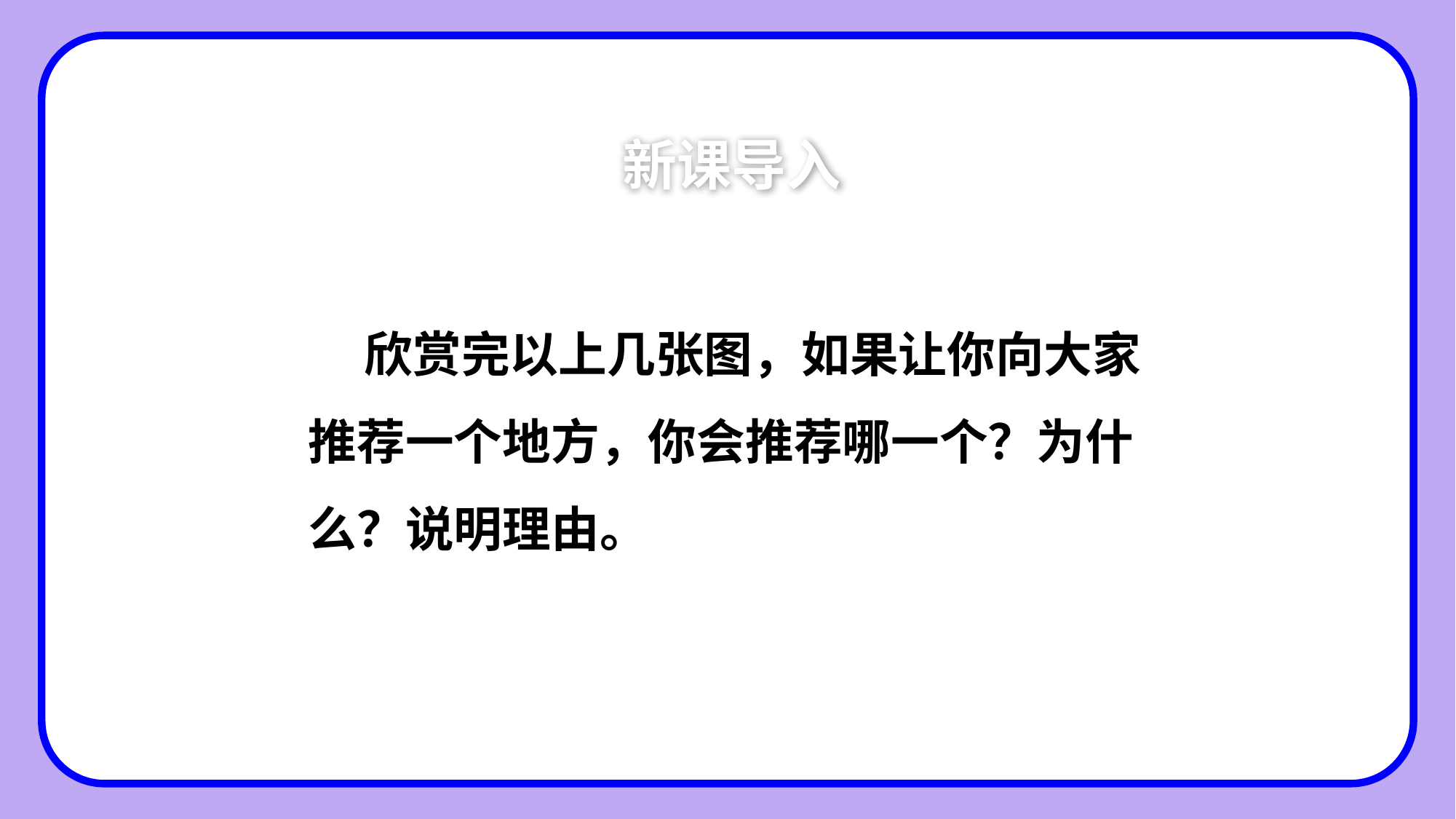

新课导入
    欣赏完以上几张图，如果让你向大家推荐一个地方，你会推荐哪一个？为什么？说明理由。